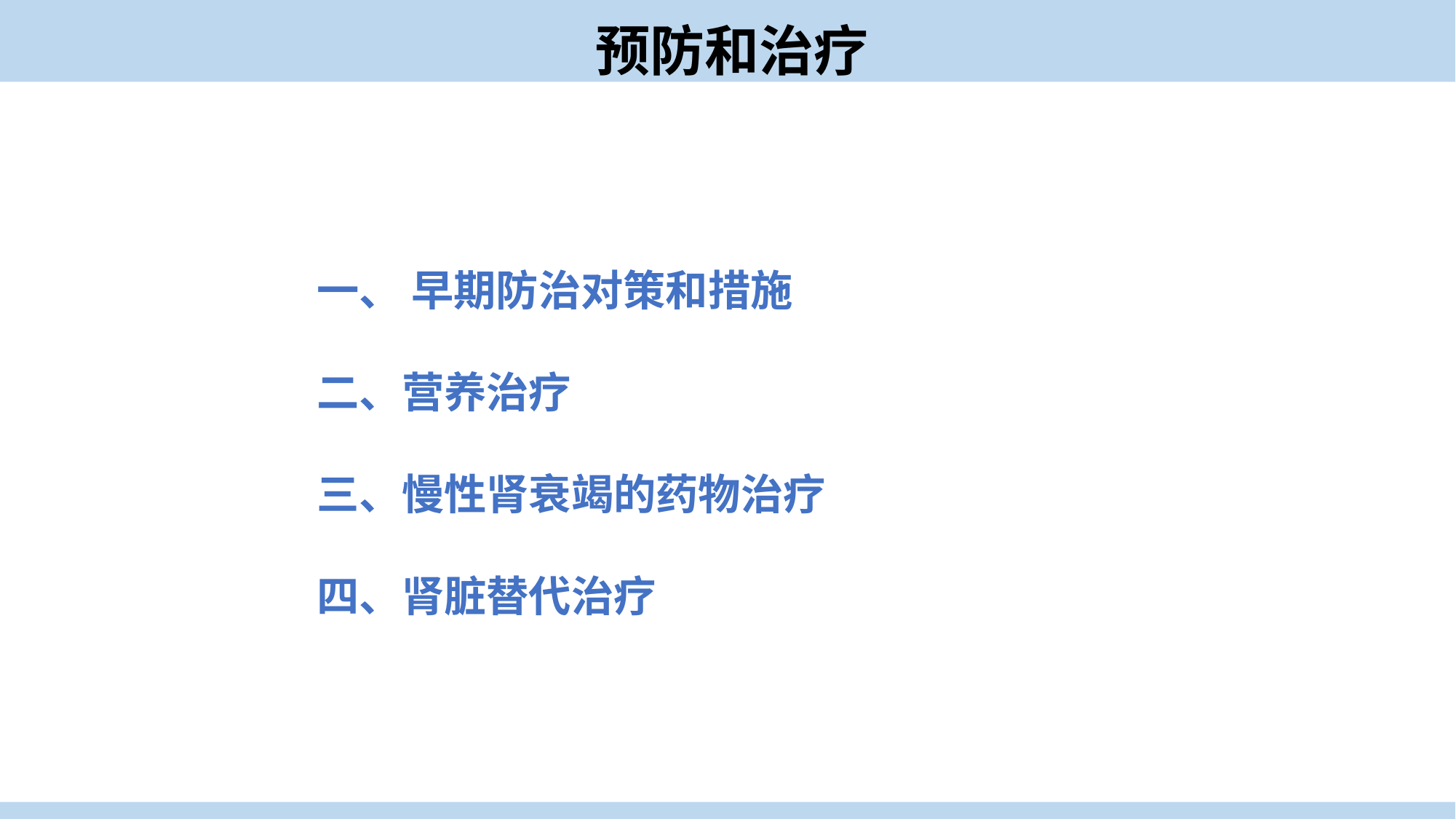

预防和治疗
   一、 早期防治对策和措施

   二、营养治疗

   三、慢性肾衰竭的药物治疗

   四、肾脏替代治疗